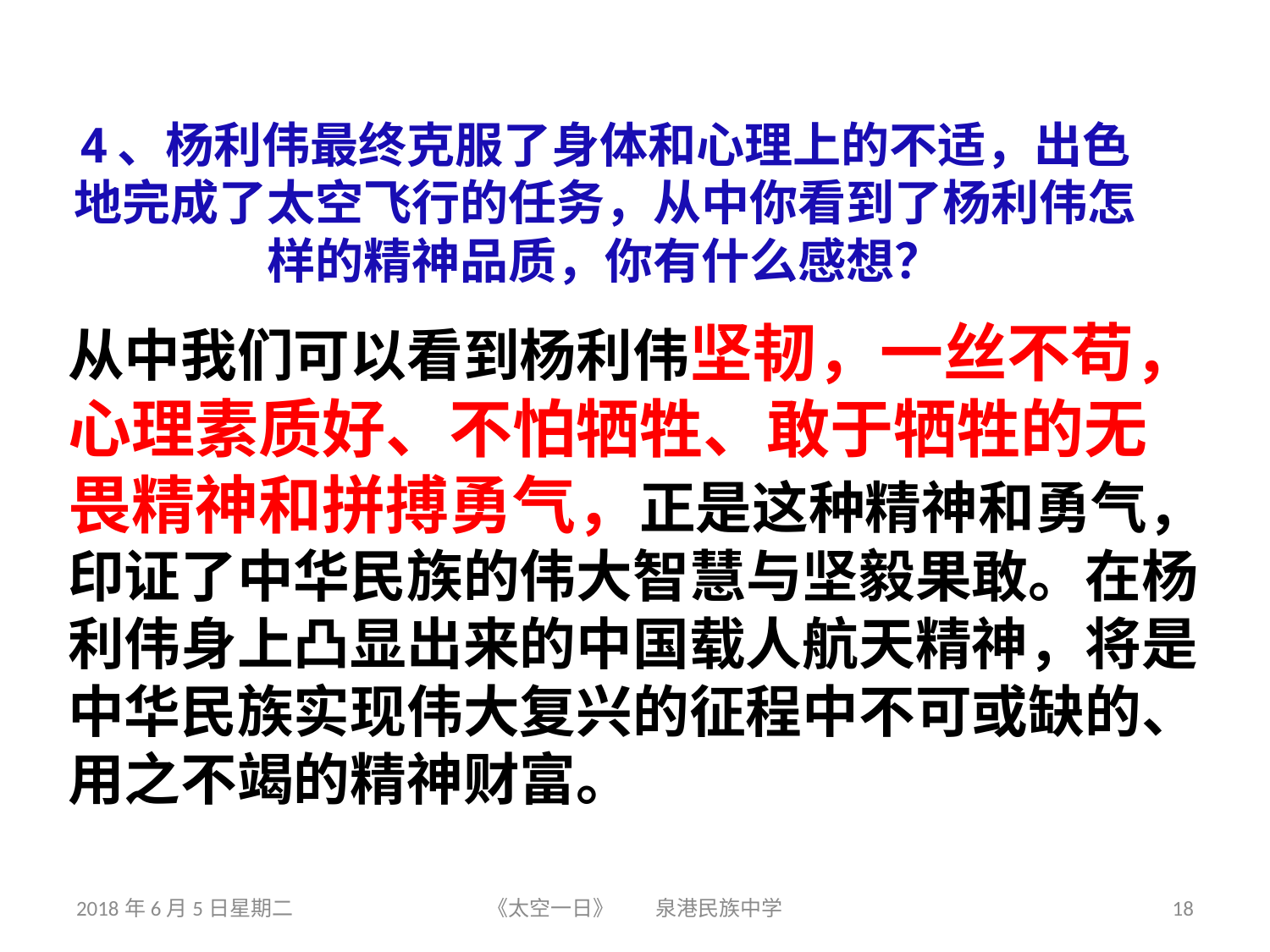

# 4、杨利伟最终克服了身体和心理上的不适，出色地完成了太空飞行的任务，从中你看到了杨利伟怎样的精神品质，你有什么感想？
从中我们可以看到杨利伟坚韧，一丝不苟，心理素质好、不怕牺牲、敢于牺牲的无畏精神和拼搏勇气，正是这种精神和勇气，印证了中华民族的伟大智慧与坚毅果敢。在杨利伟身上凸显出来的中国载人航天精神，将是中华民族实现伟大复兴的征程中不可或缺的、用之不竭的精神财富。
2018年6月5日星期二
《太空一日》         泉港民族中学
18